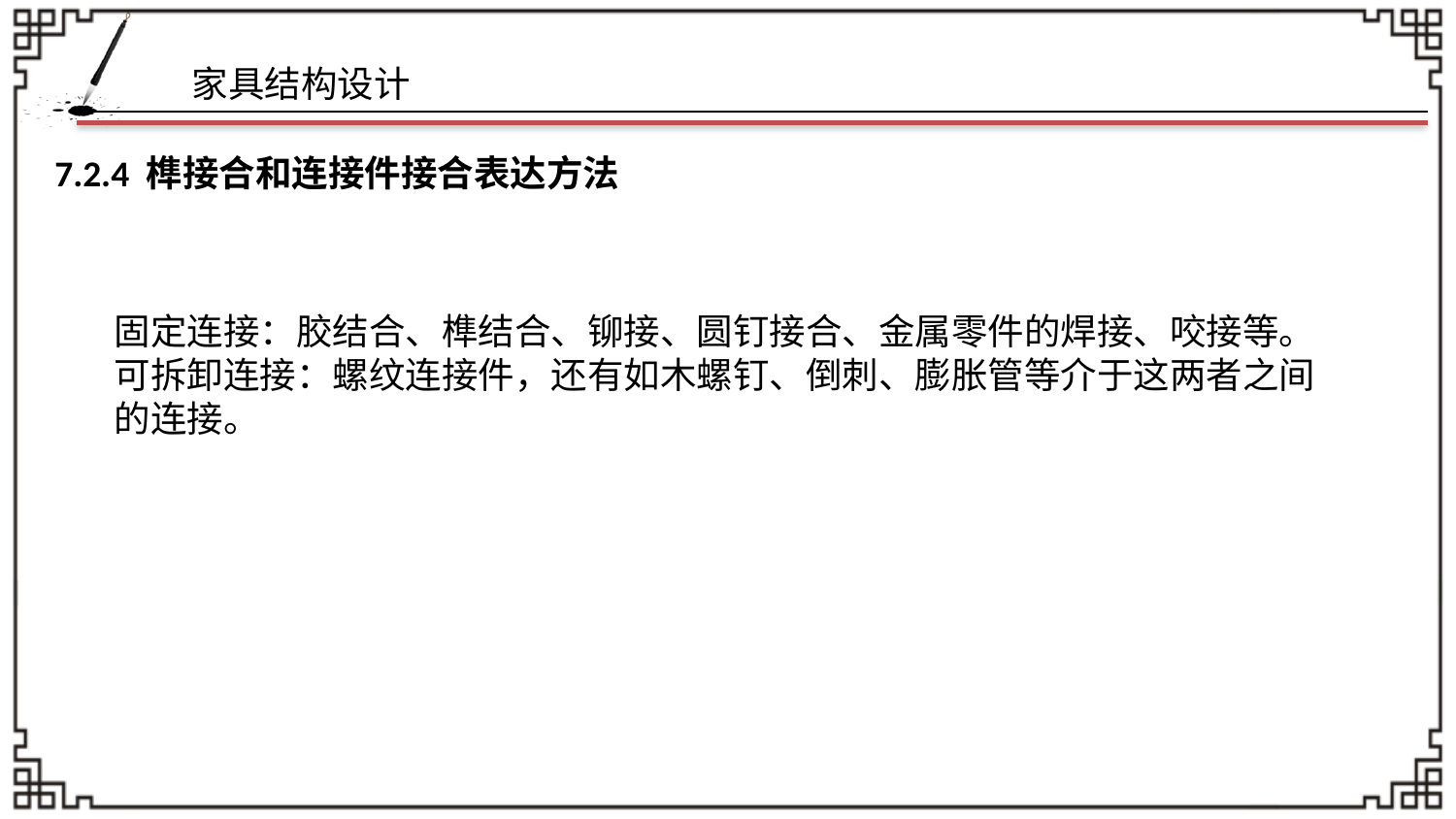

# 7.2.4 榫接合和连接件接合表达方法
固定连接：胶结合、榫结合、铆接、圆钉接合、金属零件的焊接、咬接等。
可拆卸连接：螺纹连接件，还有如木螺钉、倒刺、膨胀管等介于这两者之间的连接。